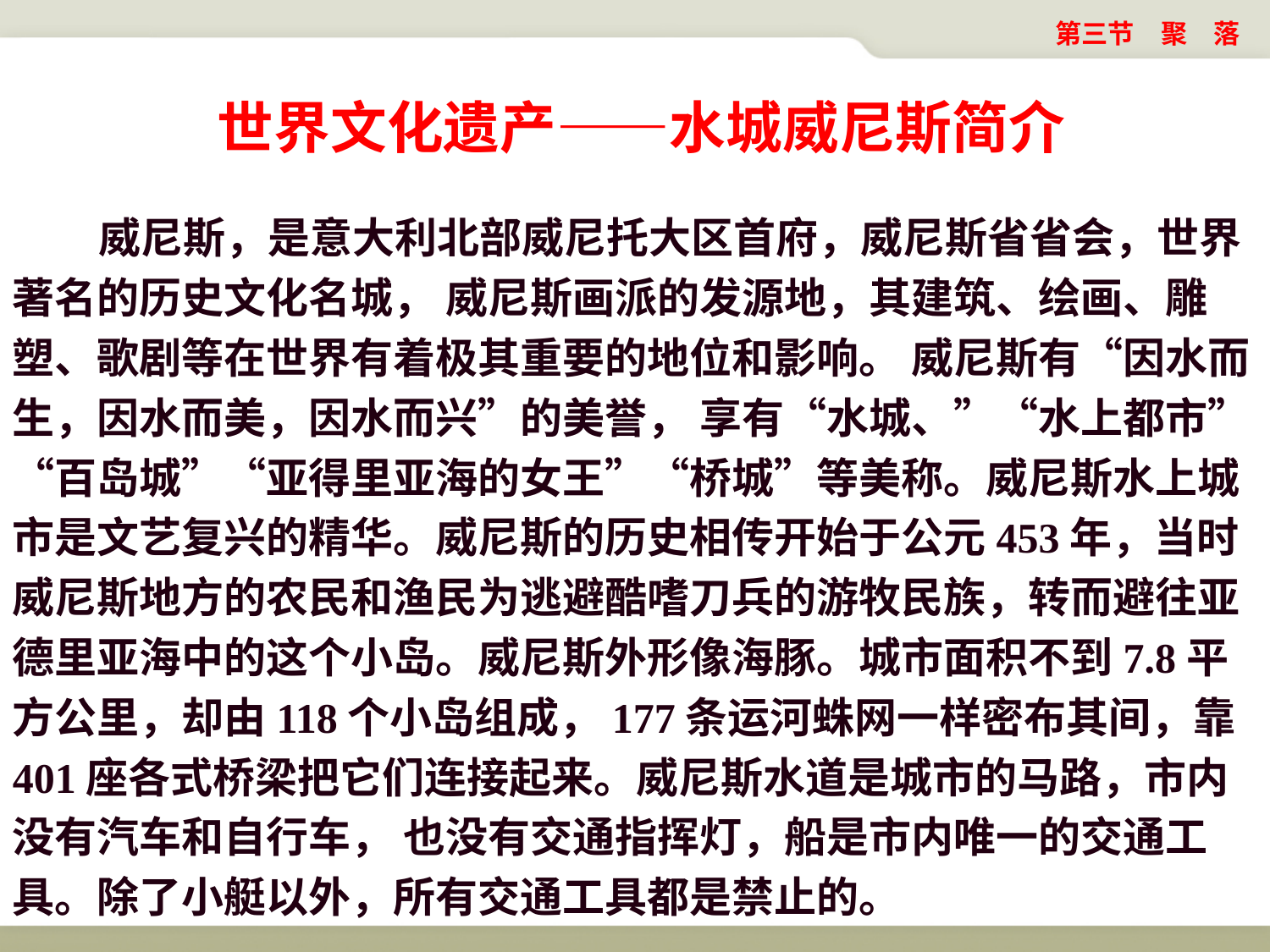

第三节　聚　落
世界文化遗产——水城威尼斯简介
        威尼斯，是意大利北部威尼托大区首府，威尼斯省省会，世界著名的历史文化名城， 威尼斯画派的发源地，其建筑、绘画、雕塑、歌剧等在世界有着极其重要的地位和影响。 威尼斯有“因水而生，因水而美，因水而兴”的美誉， 享有“水城、”“水上都市”“百岛城”“亚得里亚海的女王”“桥城”等美称。威尼斯水上城市是文艺复兴的精华。威尼斯的历史相传开始于公元453年，当时威尼斯地方的农民和渔民为逃避酷嗜刀兵的游牧民族，转而避往亚德里亚海中的这个小岛。威尼斯外形像海豚。城市面积不到7.8平方公里，却由118个小岛组成，177条运河蛛网一样密布其间，靠401座各式桥梁把它们连接起来。威尼斯水道是城市的马路，市内没有汽车和自行车， 也没有交通指挥灯，船是市内唯一的交通工具。除了小艇以外，所有交通工具都是禁止的。